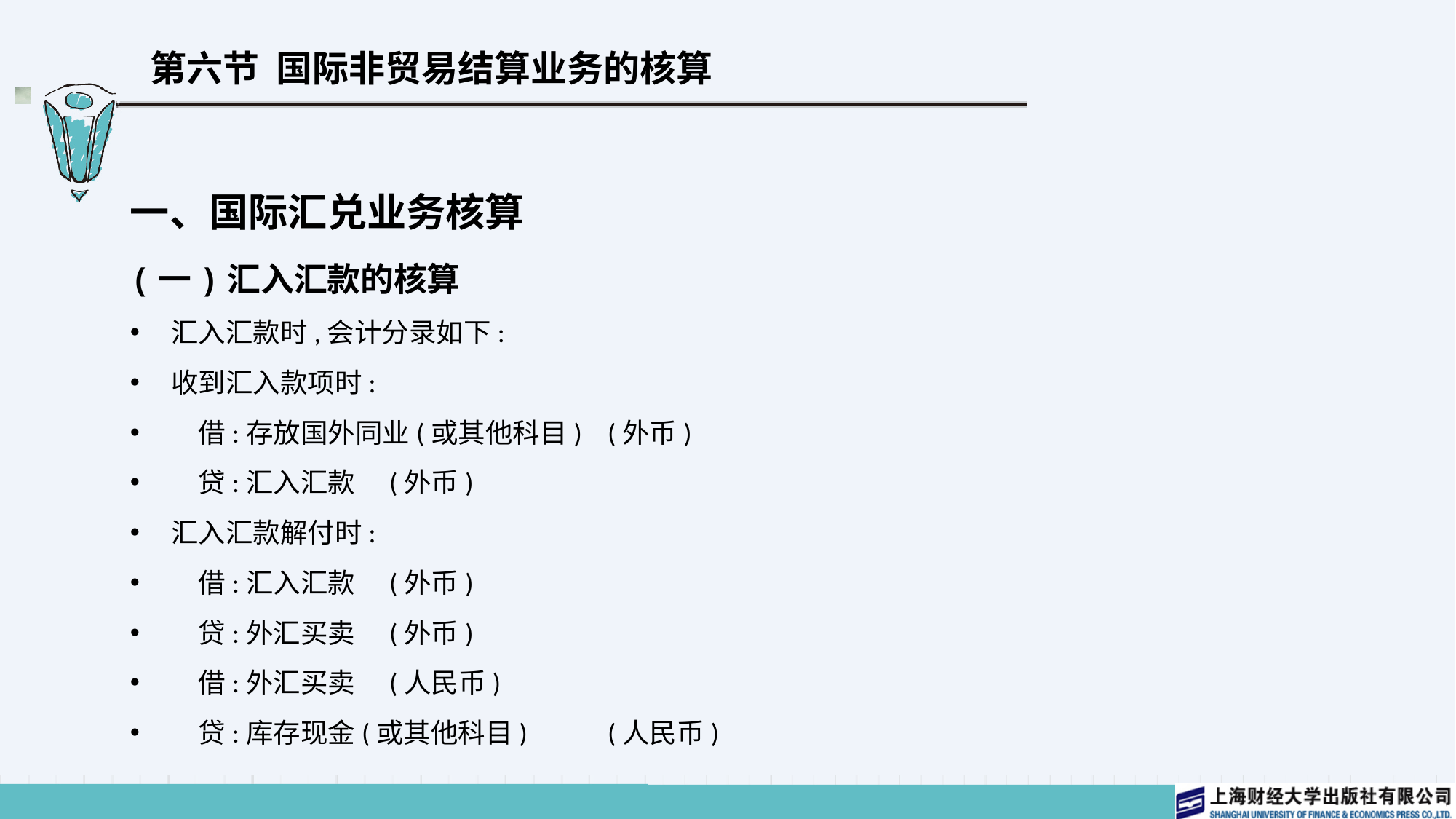

# 第六节  国际非贸易结算业务的核算
一、国际汇兑业务核算
(一)汇入汇款的核算
汇入汇款时,会计分录如下:
收到汇入款项时:
　借:存放国外同业(或其他科目)	(外币)
　贷:汇入汇款	(外币)
汇入汇款解付时:
　借:汇入汇款	(外币)
　贷:外汇买卖	(外币)
　借:外汇买卖	(人民币)
　贷:库存现金(或其他科目)	(人民币)